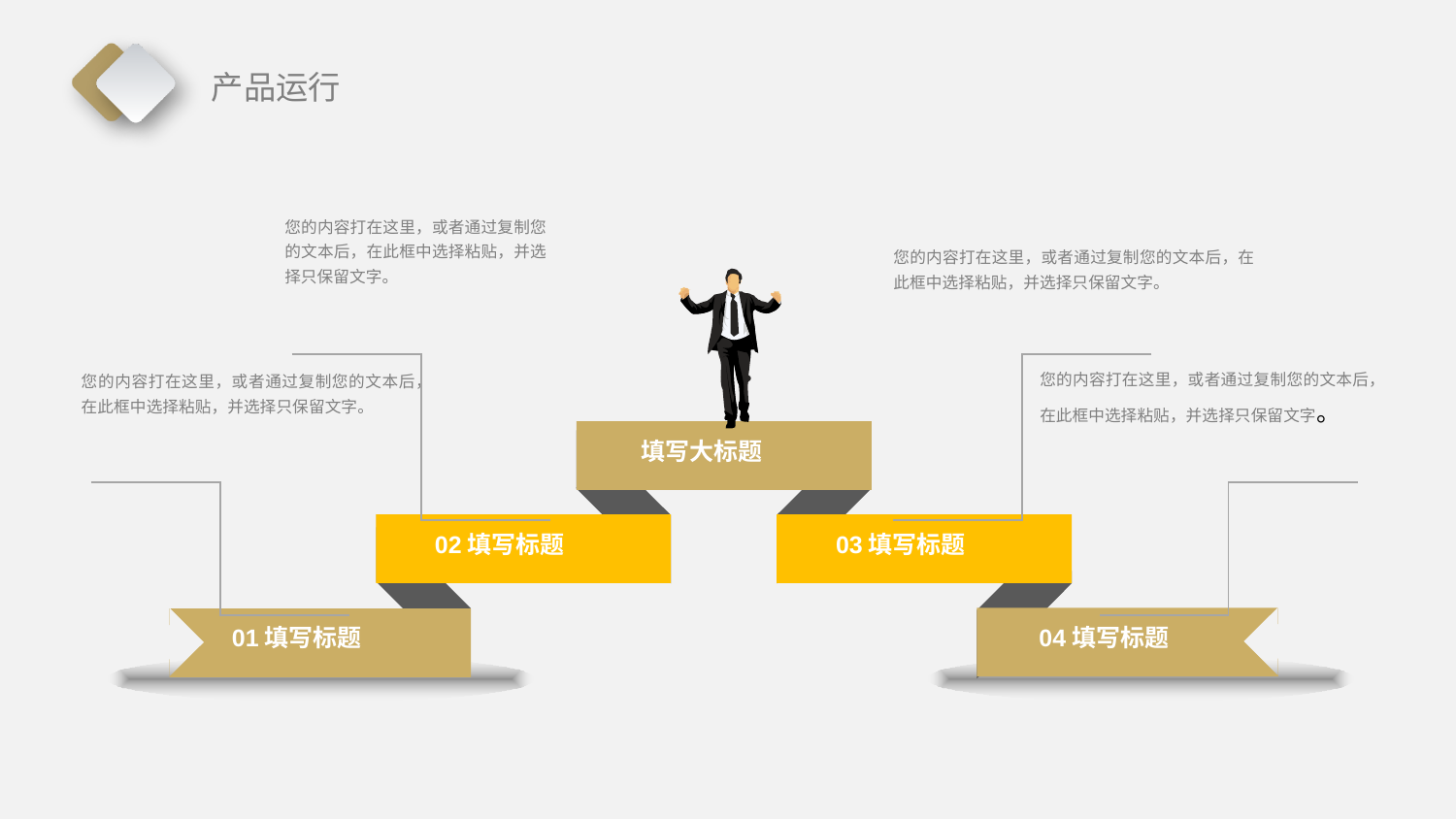

您的内容打在这里，或者通过复制您的文本后，在此框中选择粘贴，并选择只保留文字。
您的内容打在这里，或者通过复制您的文本后，在此框中选择粘贴，并选择只保留文字。

您的内容打在这里，或者通过复制您的文本后，在此框中选择粘贴，并选择只保留文字。
您的内容打在这里，或者通过复制您的文本后，在此框中选择粘贴，并选择只保留文字。

填写大标题

02填写标题
03填写标题

01填写标题
04填写标题